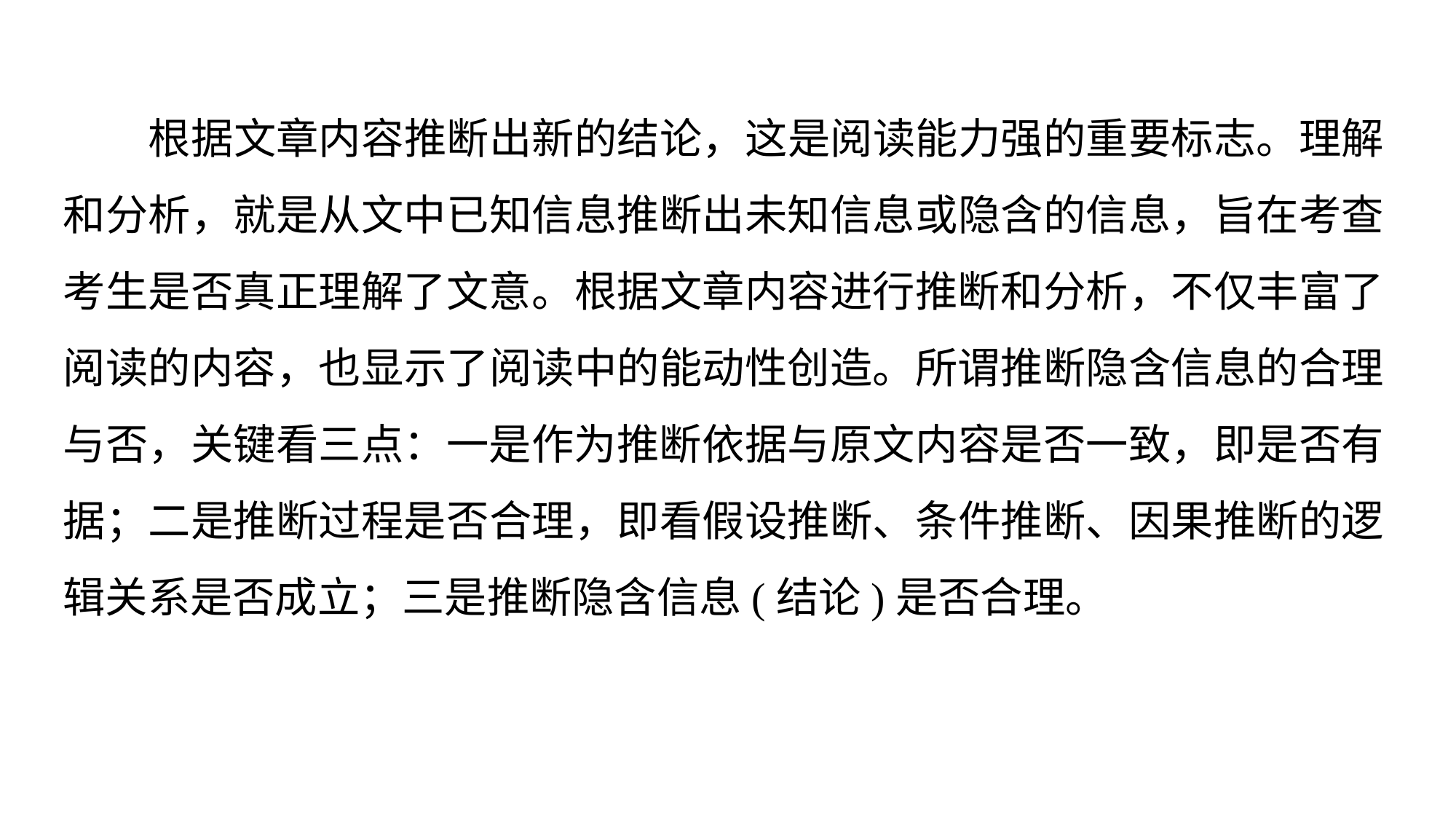

根据文章内容推断出新的结论，这是阅读能力强的重要标志。理解和分析，就是从文中已知信息推断出未知信息或隐含的信息，旨在考查考生是否真正理解了文意。根据文章内容进行推断和分析，不仅丰富了阅读的内容，也显示了阅读中的能动性创造。所谓推断隐含信息的合理与否，关键看三点：一是作为推断依据与原文内容是否一致，即是否有据；二是推断过程是否合理，即看假设推断、条件推断、因果推断的逻辑关系是否成立；三是推断隐含信息(结论)是否合理。